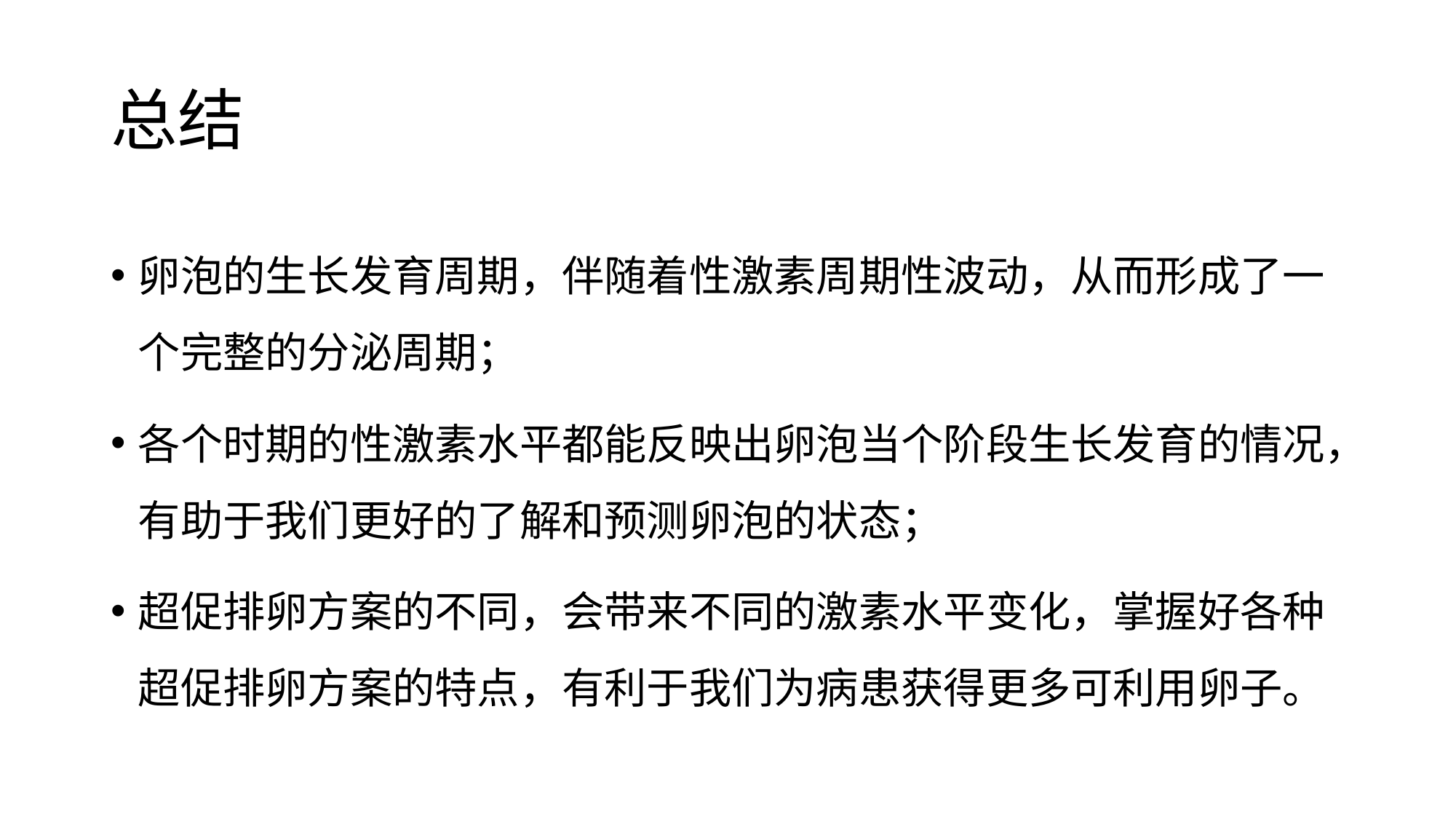

# 总结
卵泡的生长发育周期，伴随着性激素周期性波动，从而形成了一个完整的分泌周期；
各个时期的性激素水平都能反映出卵泡当个阶段生长发育的情况，有助于我们更好的了解和预测卵泡的状态；
超促排卵方案的不同，会带来不同的激素水平变化，掌握好各种超促排卵方案的特点，有利于我们为病患获得更多可利用卵子。